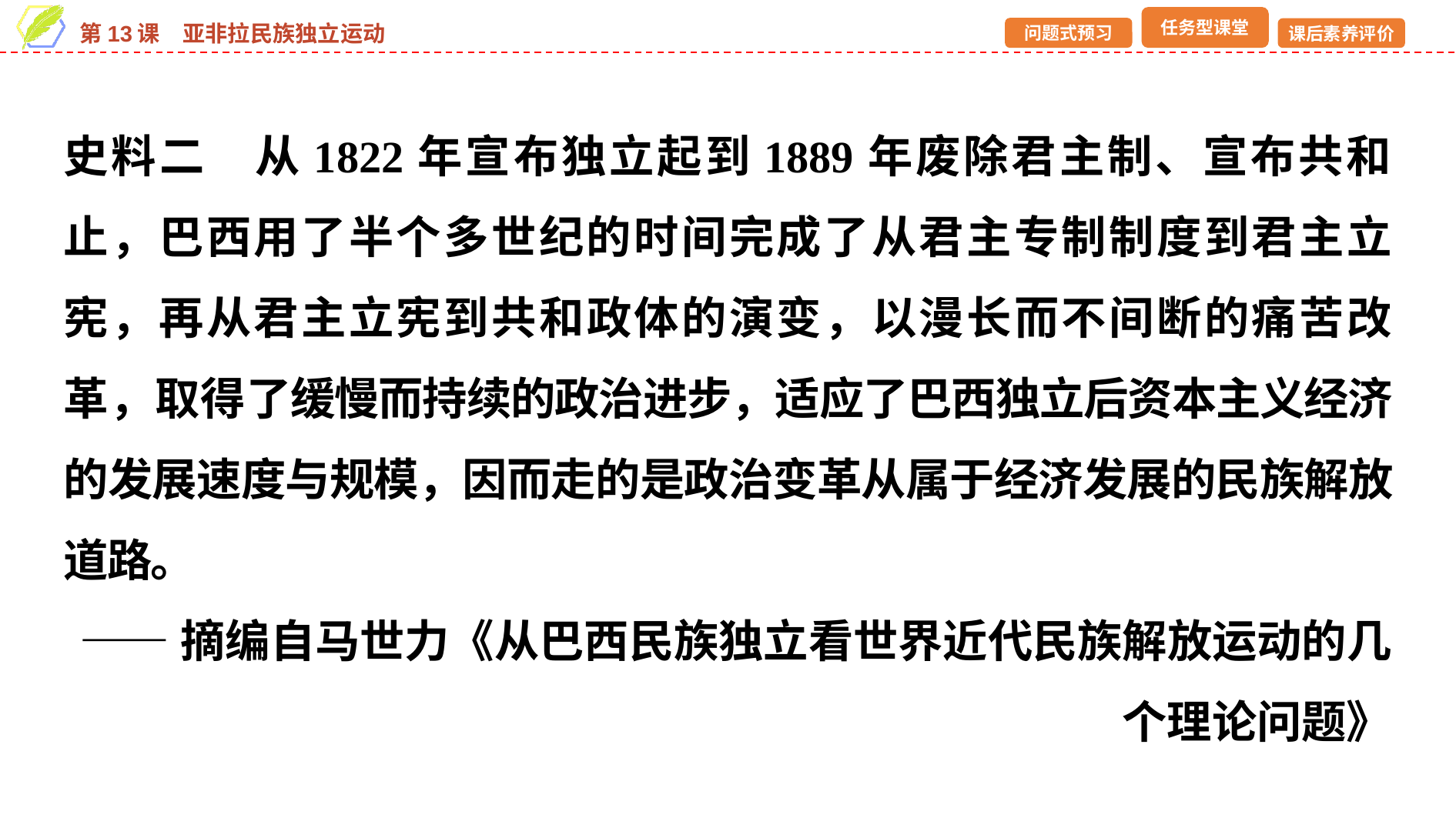

史料二　从1822年宣布独立起到1889年废除君主制、宣布共和止，巴西用了半个多世纪的时间完成了从君主专制制度到君主立宪，再从君主立宪到共和政体的演变，以漫长而不间断的痛苦改革，取得了缓慢而持续的政治进步，适应了巴西独立后资本主义经济的发展速度与规模，因而走的是政治变革从属于经济发展的民族解放道路。
——摘编自马世力《从巴西民族独立看世界近代民族解放运动的几个理论问题》